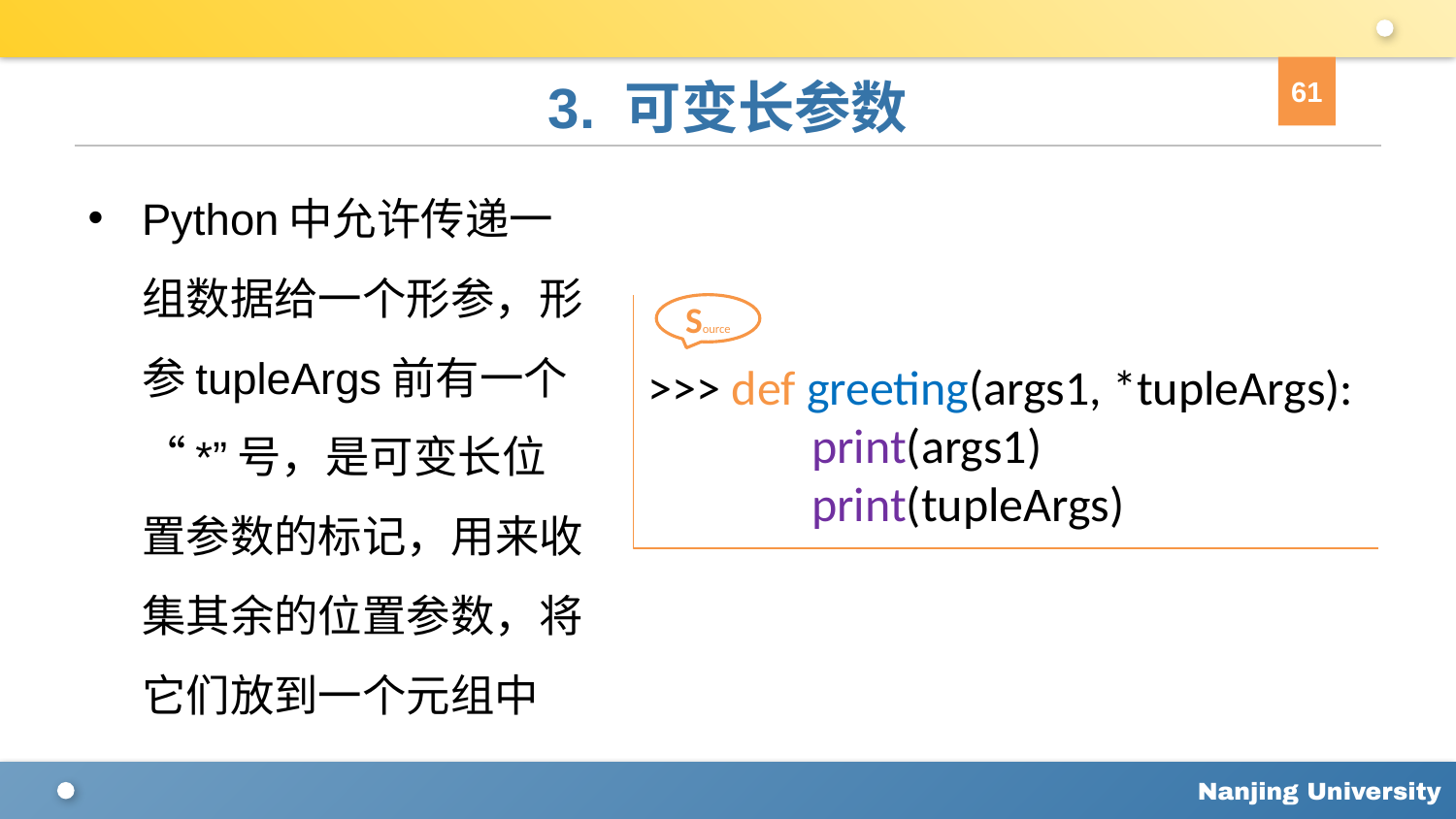

61
# 3. 可变长参数
Python中允许传递一组数据给一个形参，形参tupleArgs前有一个“*”号，是可变长位置参数的标记，用来收集其余的位置参数，将它们放到一个元组中

>>> def greeting(args1, *tupleArgs):
               print(args1)
               print(tupleArgs)
Source